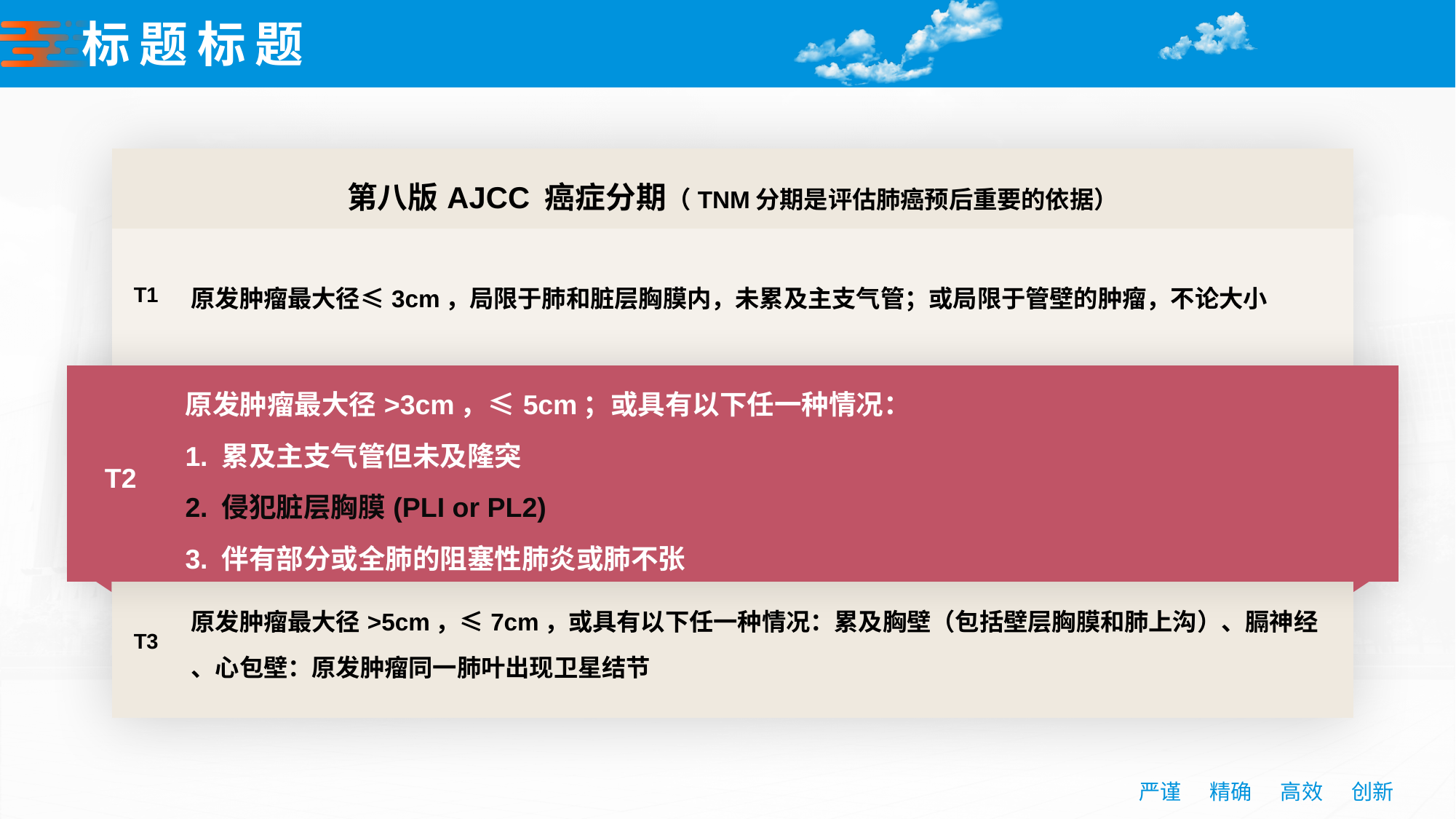

# 标题标题
| 第八版AJCC 癌症分期（TNM分期是评估肺癌预后重要的依据） | 指标 |
| --- | --- |
| T1 | 原发肿瘤最大径≤3cm，局限于肺和脏层胸膜内，未累及主支气管；或局限于管壁的肿瘤，不论大小 |
| T2 | Tu |
| T3 | 原发肿瘤最大径>5cm，≤7cm，或具有以下任一种情况：累及胸壁（包括壁层胸膜和肺上沟）、膈神经 、心包壁：原发肿瘤同一肺叶出现卫星结节 |
| T2 | 原发肿瘤最大径>3cm，≤5cm；或具有以下任一种情况： 1. 累及主支气管但未及隆突 2. 侵犯脏层胸膜(PLI or PL2) 3. 伴有部分或全肺的阻塞性肺炎或肺不张 |
| --- | --- |